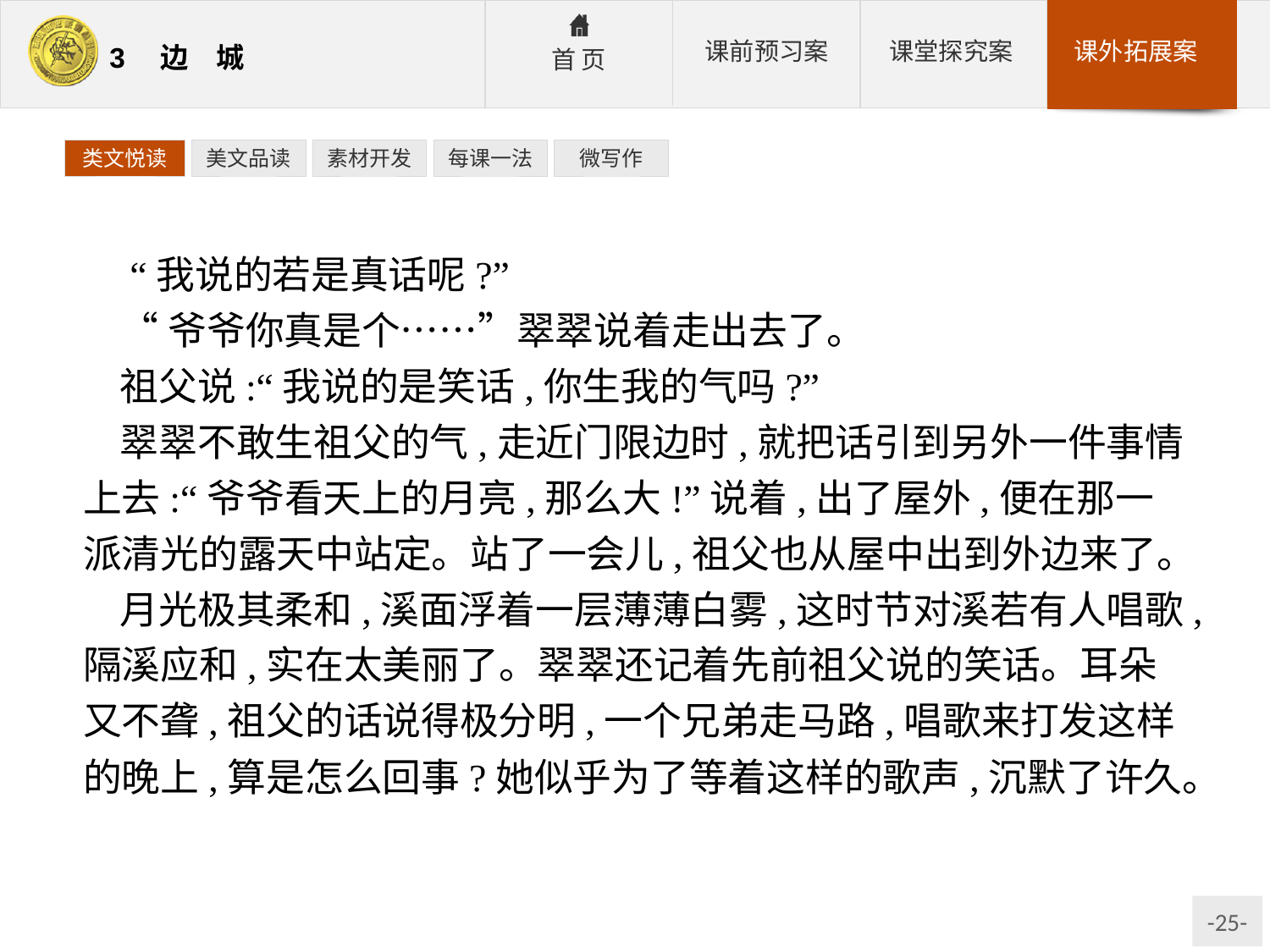

类文悦读
美文品读
素材开发
每课一法
微写作
 “我说的若是真话呢?”
“爷爷你真是个……”翠翠说着走出去了。
祖父说:“我说的是笑话,你生我的气吗?”
翠翠不敢生祖父的气,走近门限边时,就把话引到另外一件事情上去:“爷爷看天上的月亮,那么大!”说着,出了屋外,便在那一派清光的露天中站定。站了一会儿,祖父也从屋中出到外边来了。
月光极其柔和,溪面浮着一层薄薄白雾,这时节对溪若有人唱歌,隔溪应和,实在太美丽了。翠翠还记着先前祖父说的笑话。耳朵又不聋,祖父的话说得极分明,一个兄弟走马路,唱歌来打发这样的晚上,算是怎么回事?她似乎为了等着这样的歌声,沉默了许久。